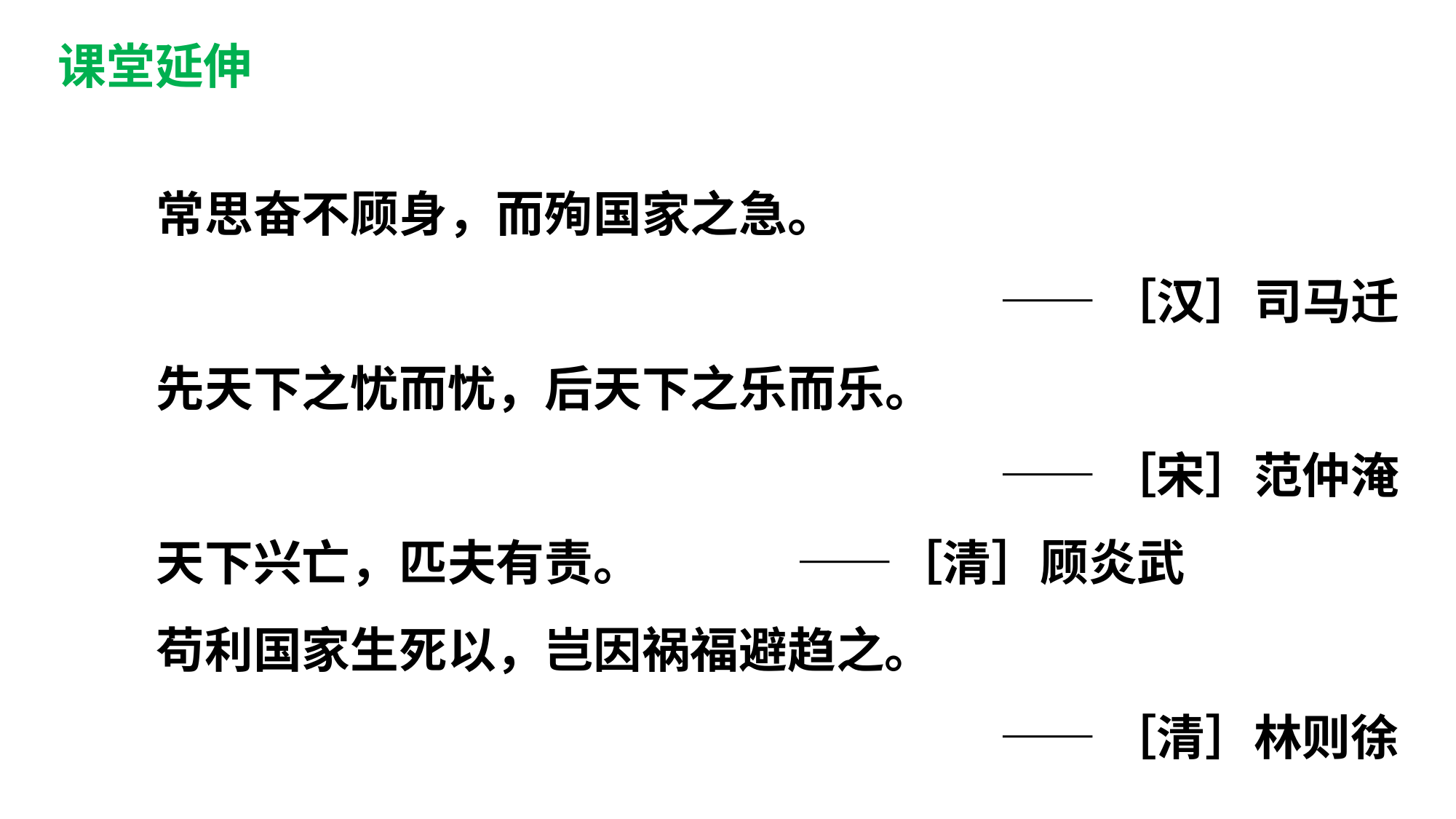

课堂延伸
常思奋不顾身，而殉国家之急。
——［汉］司马迁
先天下之忧而忧，后天下之乐而乐。
——［宋］范仲淹
天下兴亡，匹夫有责。              ——［清］顾炎武
苟利国家生死以，岂因祸福避趋之。
——［清］林则徐